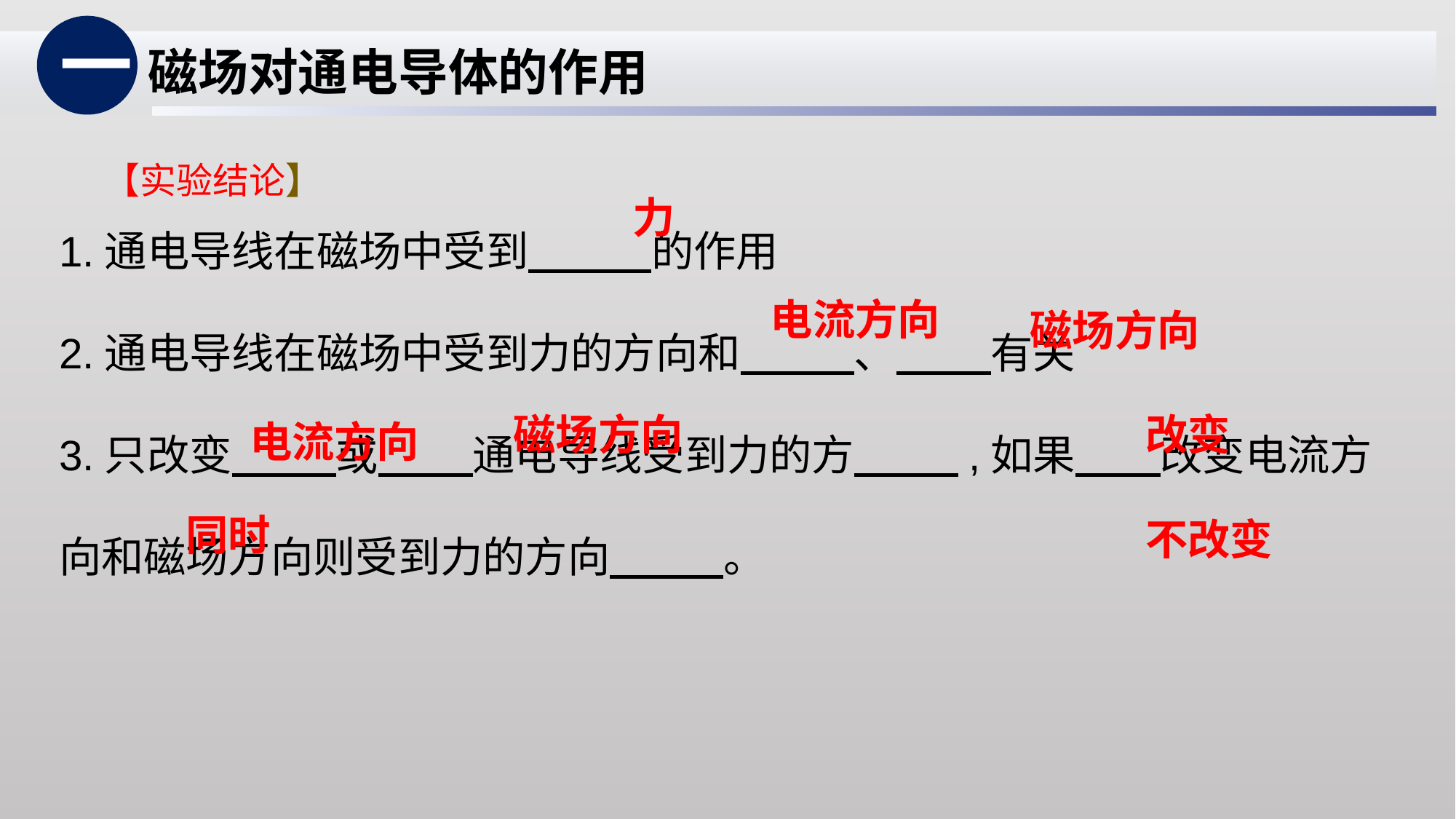

一

磁场对通电导体的作用

【实验结论】
1.通电导线在磁场中受到             的作用
2.通电导线在磁场中受到力的方向和            、          有关
3.只改变           或          通电导线受到力的方           ,如果         改变电流方向和磁场方向则受到力的方向            。
力
电流方向
磁场方向
磁场方向
改变
电流方向
同时
不改变